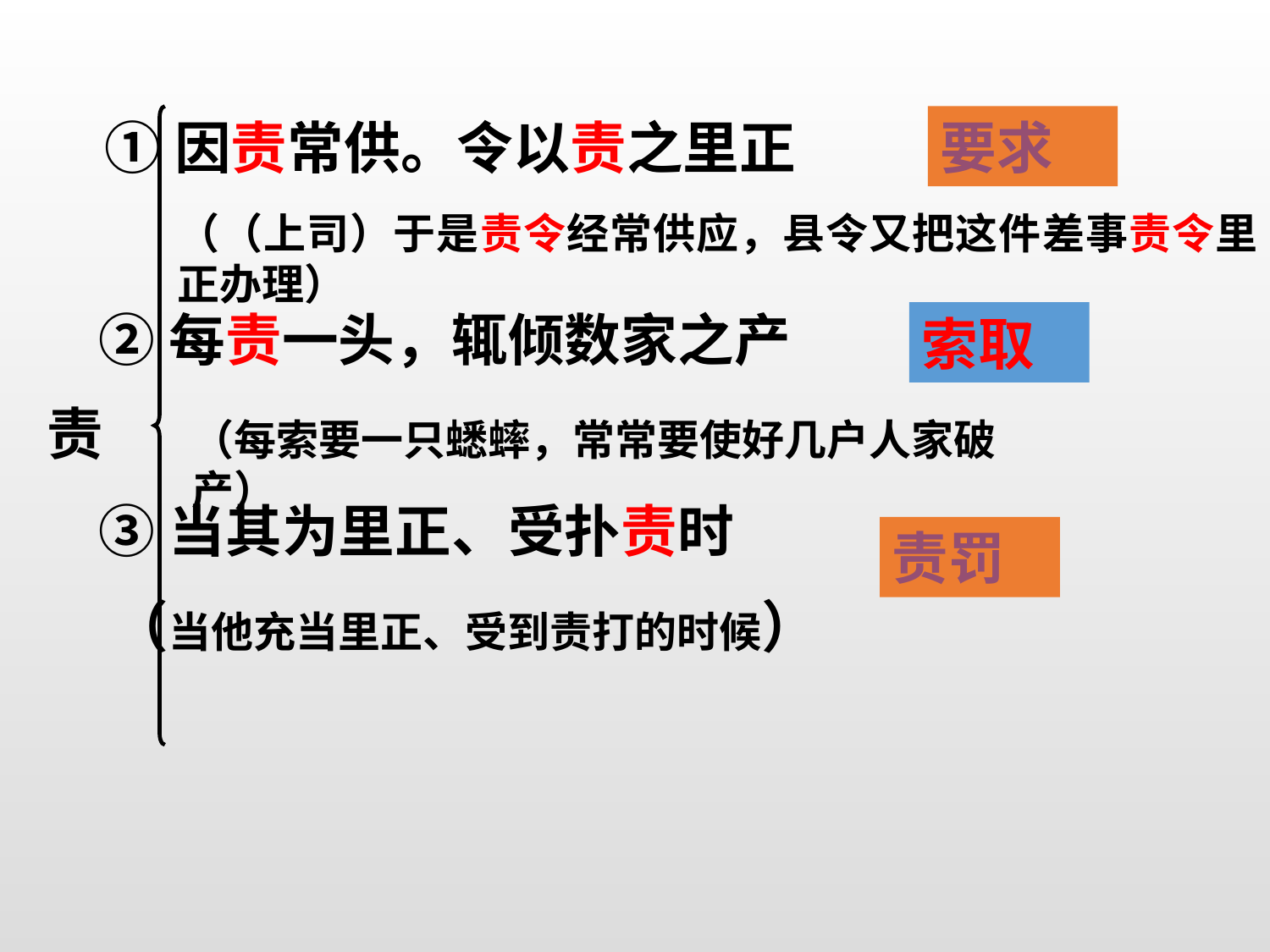

①因责常供。令以责之里正

    ②每责一头，辄倾数家之产

    ③当其为里正、受扑责时
    （当他充当里正、受到责打的时候）

要求
（（上司）于是责令经常供应，县令又把这件差事责令里正办理）
索取
责
（每索要一只蟋蟀，常常要使好几户人家破产）
责罚